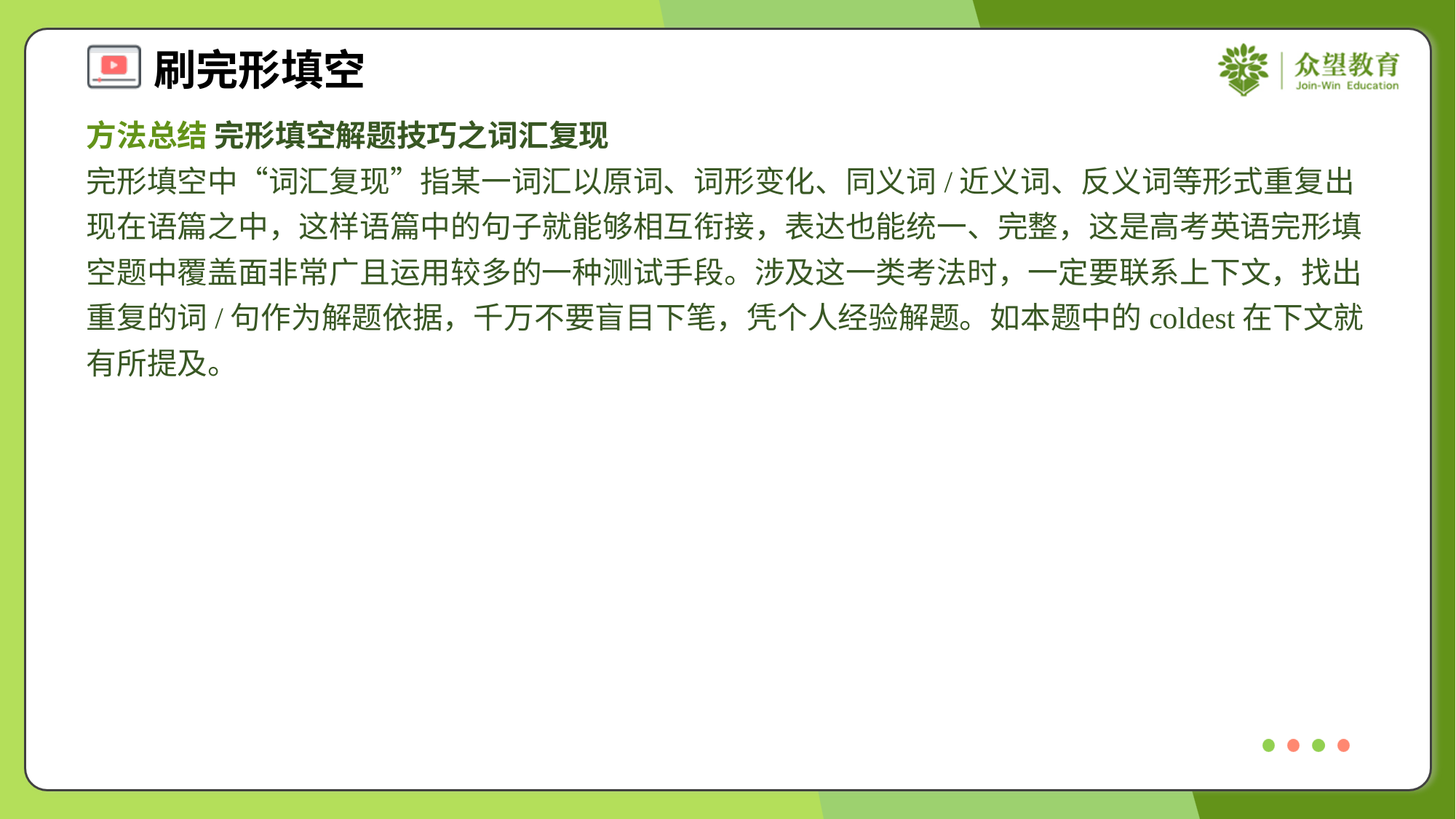

方法总结 完形填空解题技巧之词汇复现
完形填空中“词汇复现”指某一词汇以原词、词形变化、同义词/近义词、反义词等形式重复出现在语篇之中，这样语篇中的句子就能够相互衔接，表达也能统一、完整，这是高考英语完形填空题中覆盖面非常广且运用较多的一种测试手段。涉及这一类考法时，一定要联系上下文，找出重复的词/句作为解题依据，千万不要盲目下笔，凭个人经验解题。如本题中的coldest在下文就有所提及。